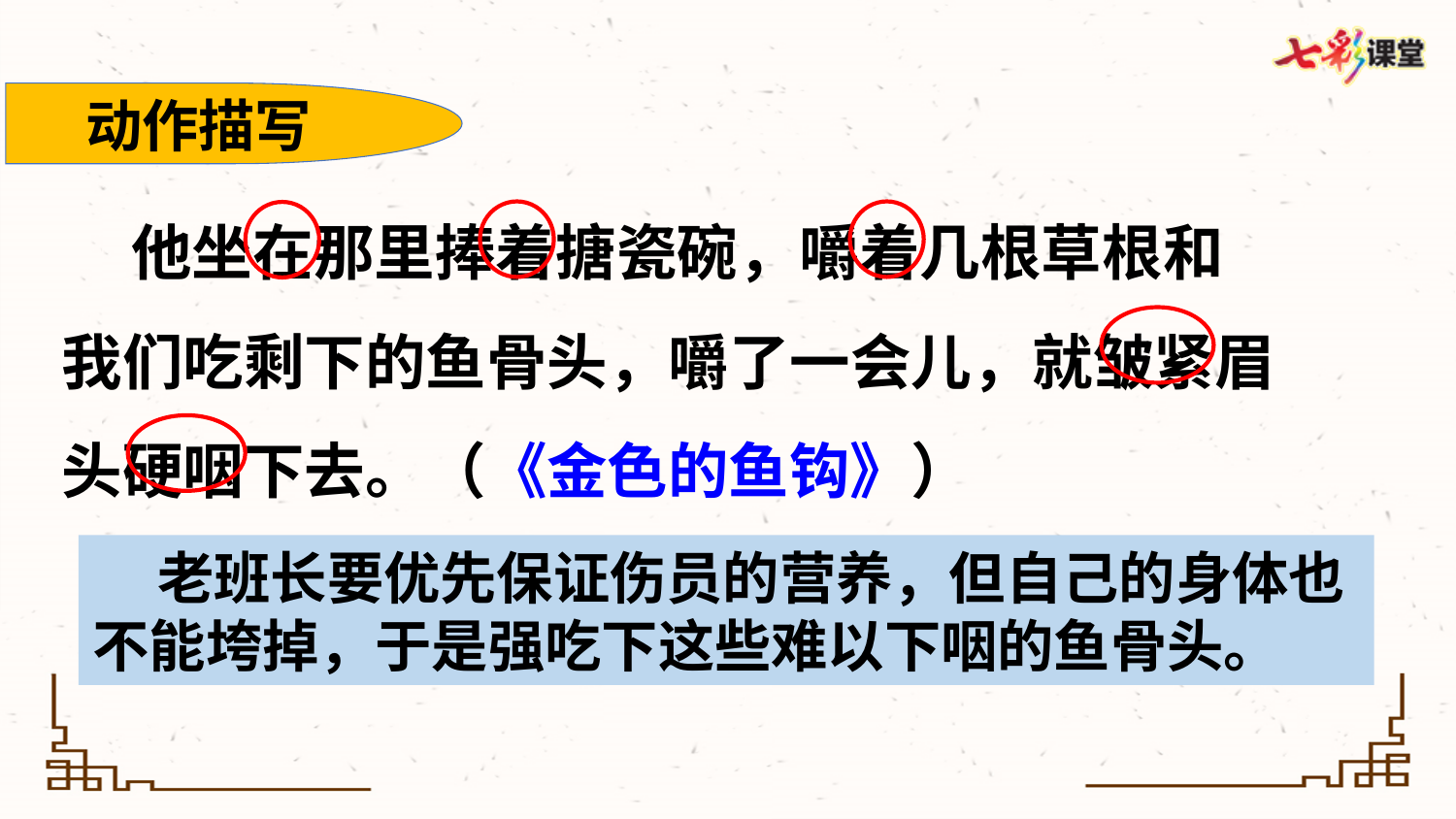

动作描写
    他坐在那里捧着搪瓷碗，嚼着几根草根和我们吃剩下的鱼骨头，嚼了一会儿，就皱紧眉头硬咽下去。（《金色的鱼钩》）

    老班长要优先保证伤员的营养，但自己的身体也不能垮掉，于是强吃下这些难以下咽的鱼骨头。